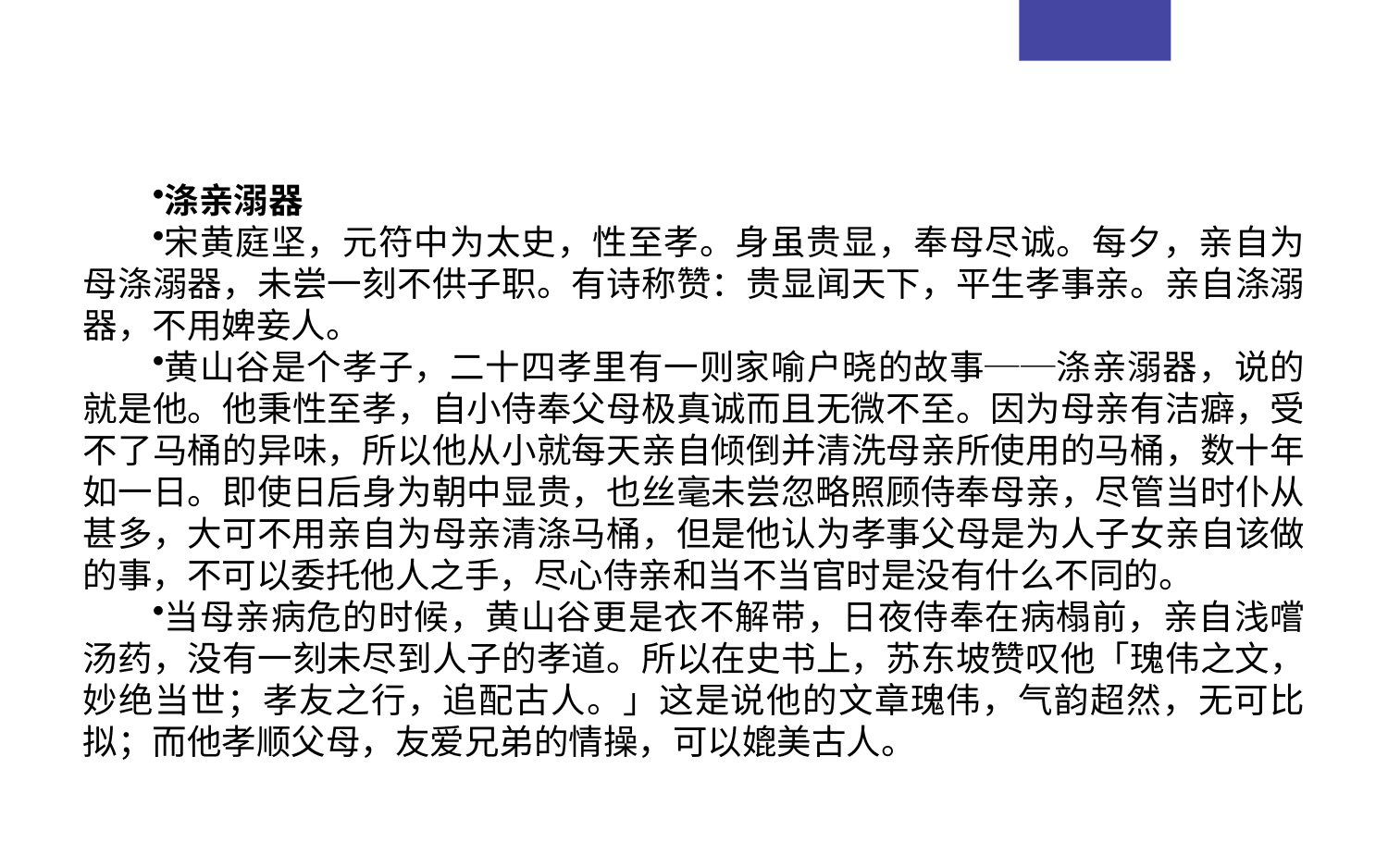

涤亲溺器
宋黄庭坚，元符中为太史，性至孝。身虽贵显，奉母尽诚。每夕，亲自为母涤溺器，未尝一刻不供子职。有诗称赞：贵显闻天下，平生孝事亲。亲自涤溺器，不用婢妾人。
黄山谷是个孝子，二十四孝里有一则家喻户晓的故事──涤亲溺器，说的就是他。他秉性至孝，自小侍奉父母极真诚而且无微不至。因为母亲有洁癖，受不了马桶的异味，所以他从小就每天亲自倾倒并清洗母亲所使用的马桶，数十年如一日。即使日后身为朝中显贵，也丝毫未尝忽略照顾侍奉母亲，尽管当时仆从甚多，大可不用亲自为母亲清涤马桶，但是他认为孝事父母是为人子女亲自该做的事，不可以委托他人之手，尽心侍亲和当不当官时是没有什么不同的。
当母亲病危的时候，黄山谷更是衣不解带，日夜侍奉在病榻前，亲自浅嚐汤药，没有一刻未尽到人子的孝道。所以在史书上，苏东坡赞叹他「瑰伟之文，妙绝当世；孝友之行，追配古人。」这是说他的文章瑰伟，气韵超然，无可比拟；而他孝顺父母，友爱兄弟的情操，可以媲美古人。